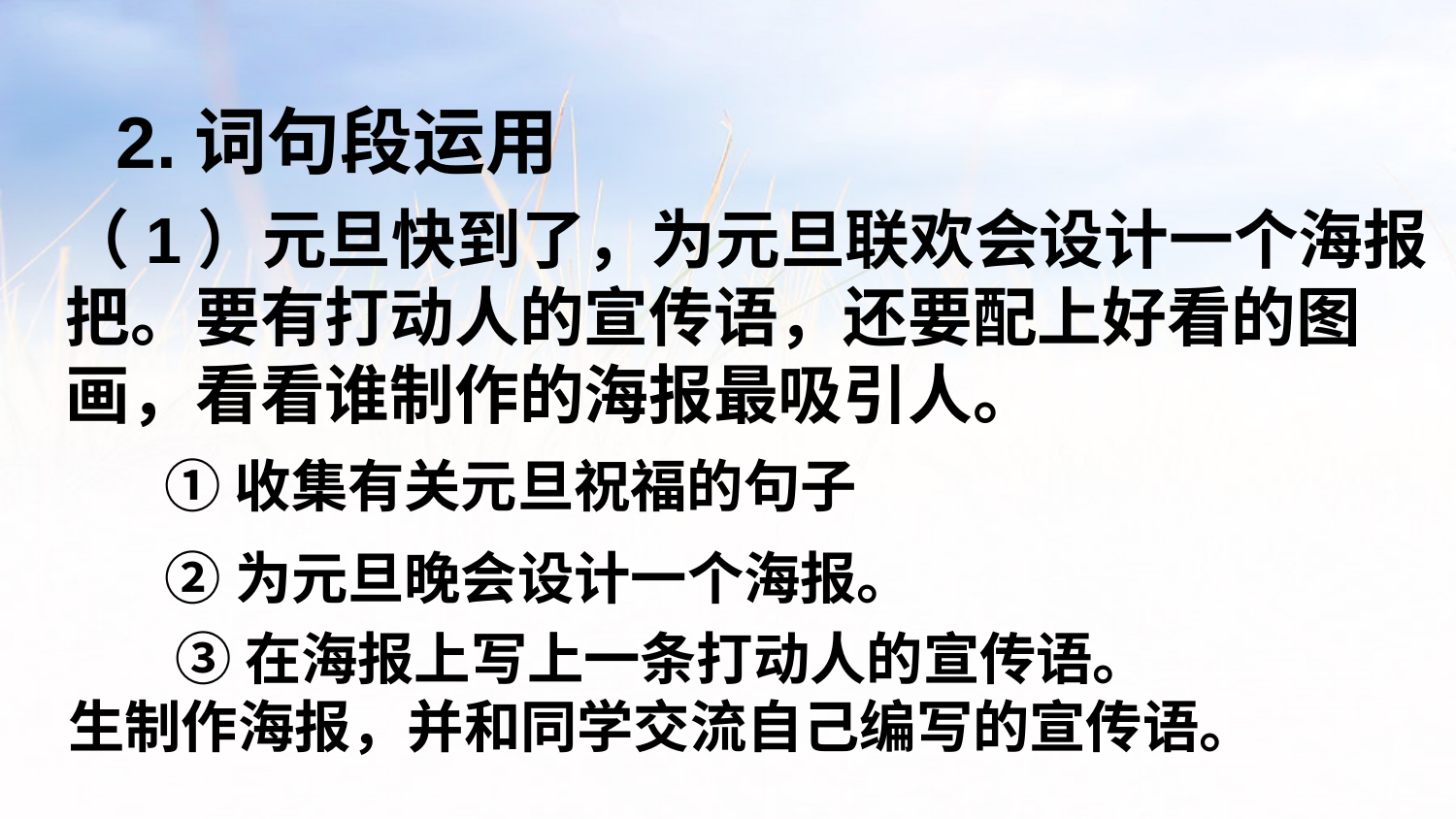

2.词句段运用
（1）元旦快到了，为元旦联欢会设计一个海报把。要有打动人的宣传语，还要配上好看的图画，看看谁制作的海报最吸引人。
①收集有关元旦祝福的句子
②为元旦晚会设计一个海报。
③在海报上写上一条打动人的宣传语。
生制作海报，并和同学交流自己编写的宣传语。